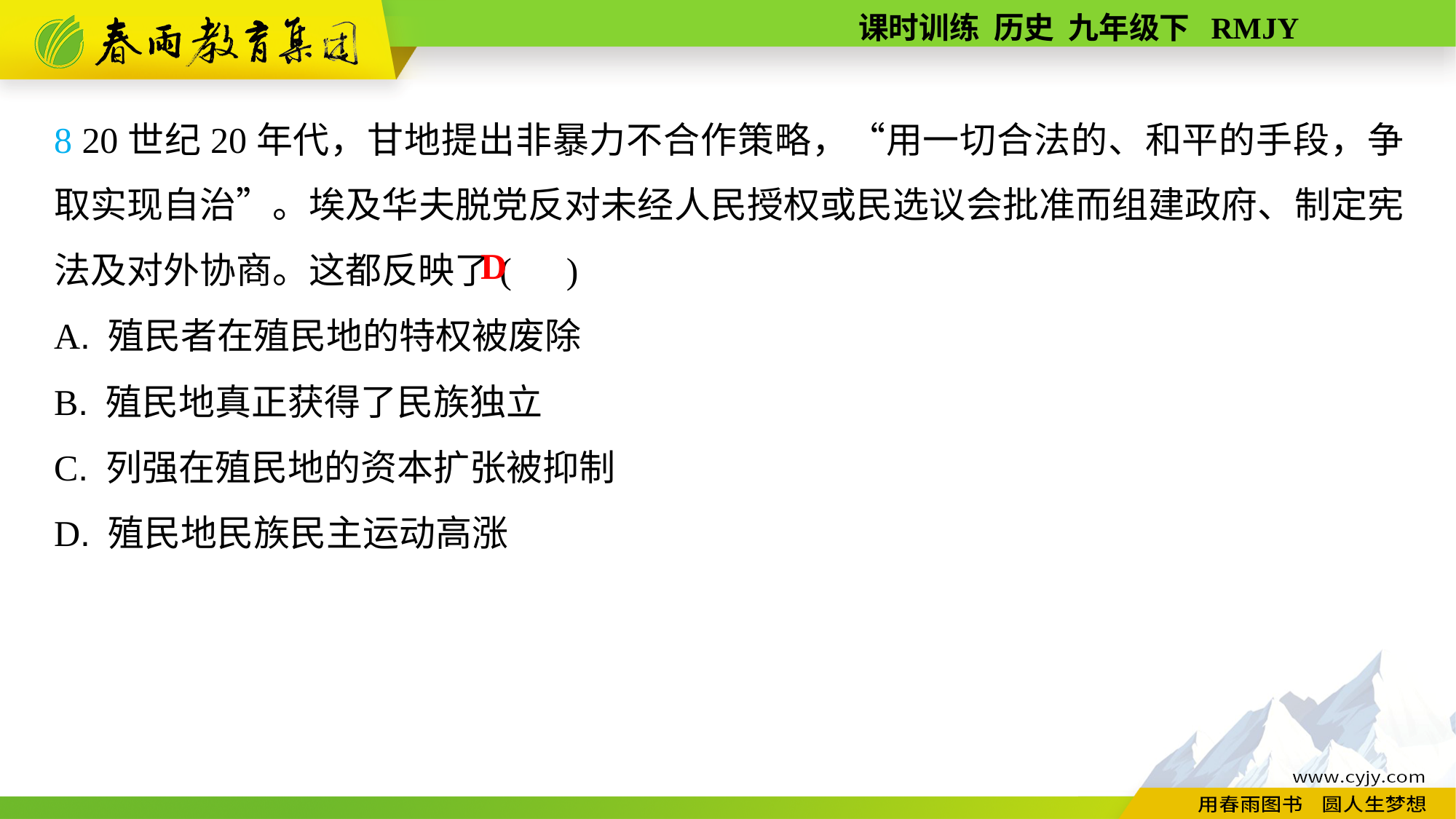

8 20世纪20年代，甘地提出非暴力不合作策略，“用一切合法的、和平的手段，争取实现自治”。埃及华夫脱党反对未经人民授权或民选议会批准而组建政府、制定宪法及对外协商。这都反映了(      )
A. 殖民者在殖民地的特权被废除
B. 殖民地真正获得了民族独立
C. 列强在殖民地的资本扩张被抑制
D. 殖民地民族民主运动高涨
D